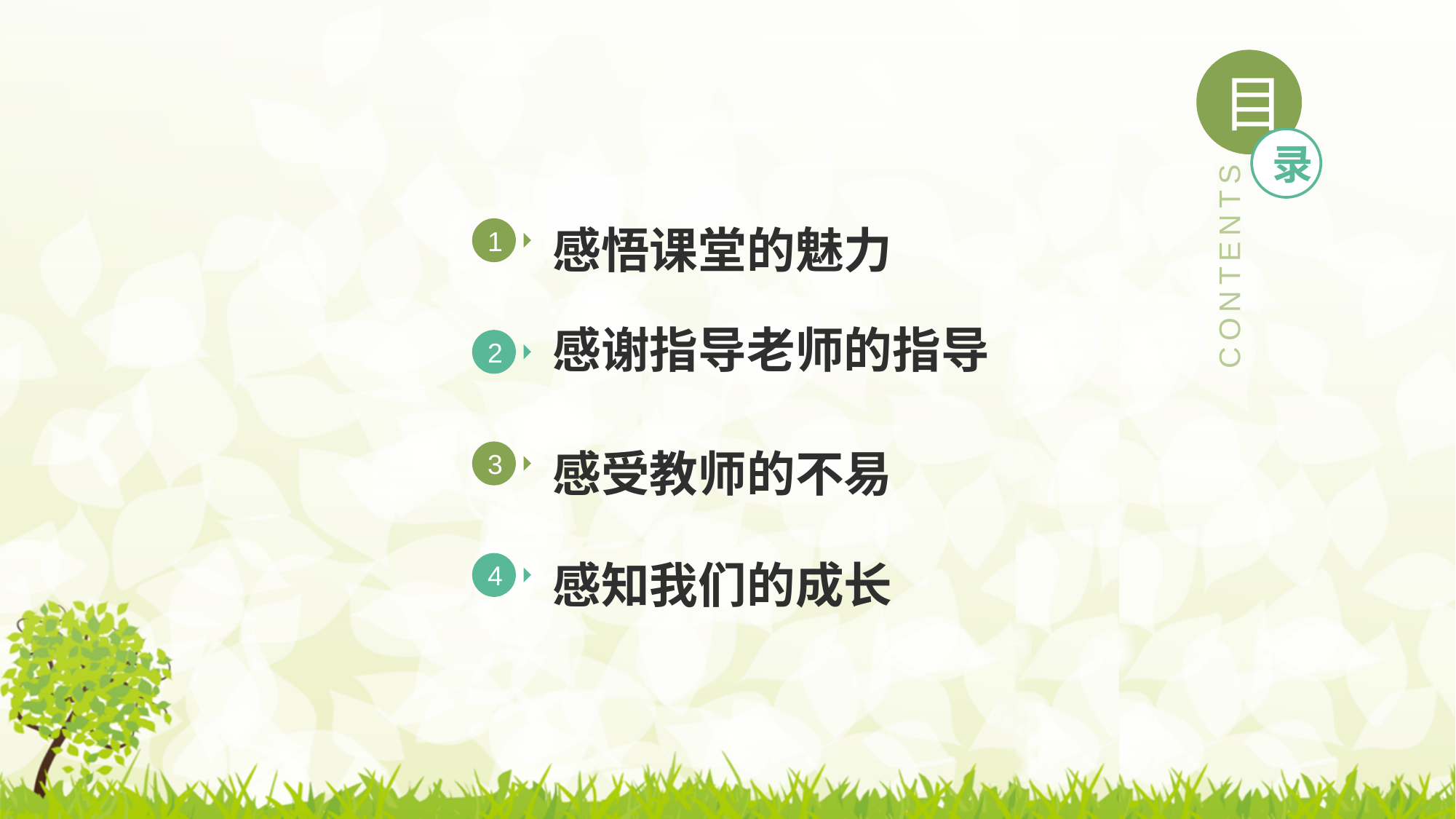

目
录
感悟课堂的魅力
1
CONTENTS
感谢指导老师的指导
2
感受教师的不易
3
感知我们的成长
4